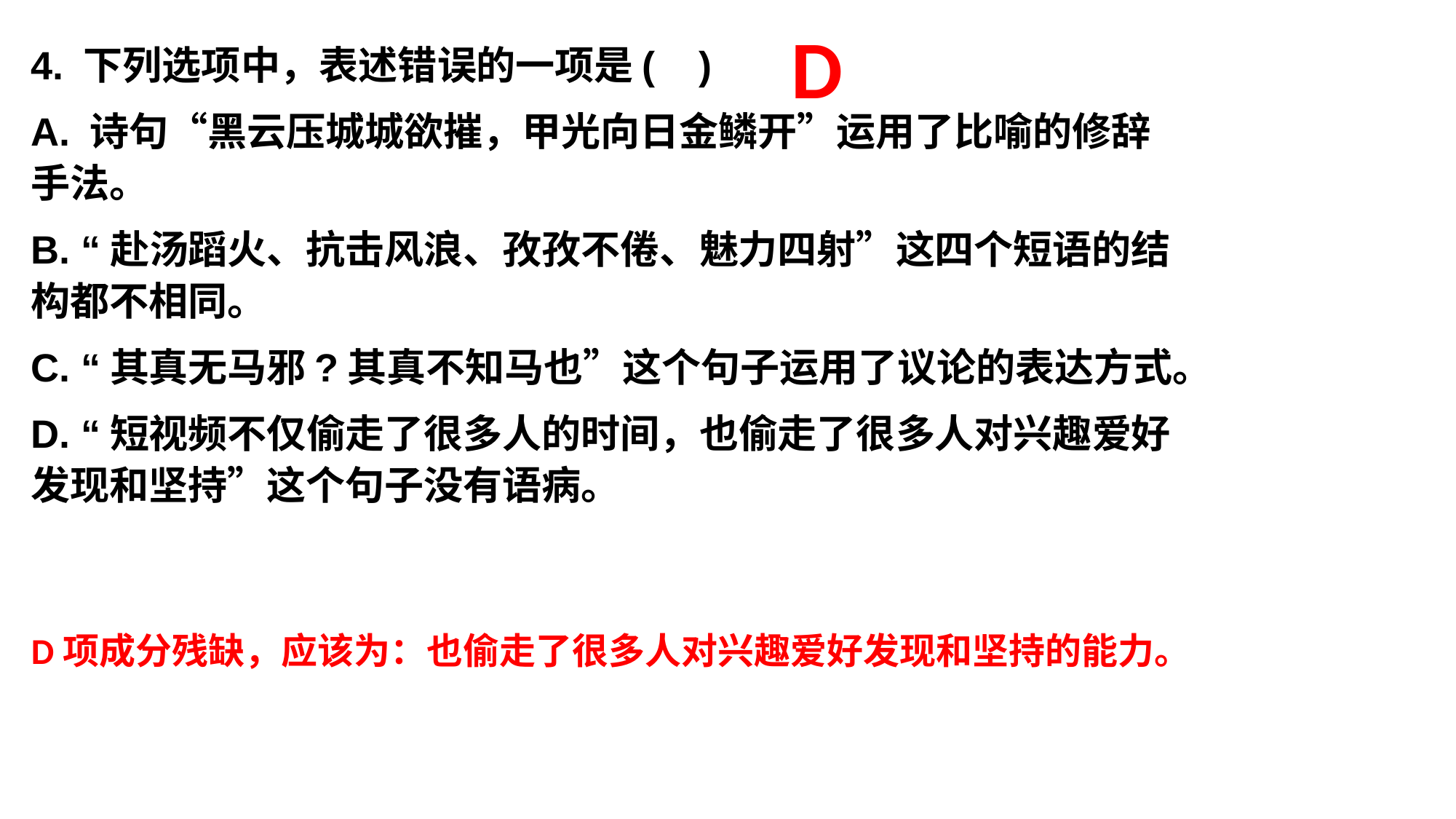

D
4. 下列选项中，表述错误的一项是(    )
A. 诗句“黑云压城城欲摧，甲光向日金鳞开”运用了比喻的修辞手法。
B. “赴汤蹈火、抗击风浪、孜孜不倦、魅力四射”这四个短语的结构都不相同。
C. “其真无马邪?其真不知马也”这个句子运用了议论的表达方式。
D. “短视频不仅偷走了很多人的时间，也偷走了很多人对兴趣爱好发现和坚持”这个句子没有语病。
# D项成分残缺，应该为：也偷走了很多人对兴趣爱好发现和坚持的能力。